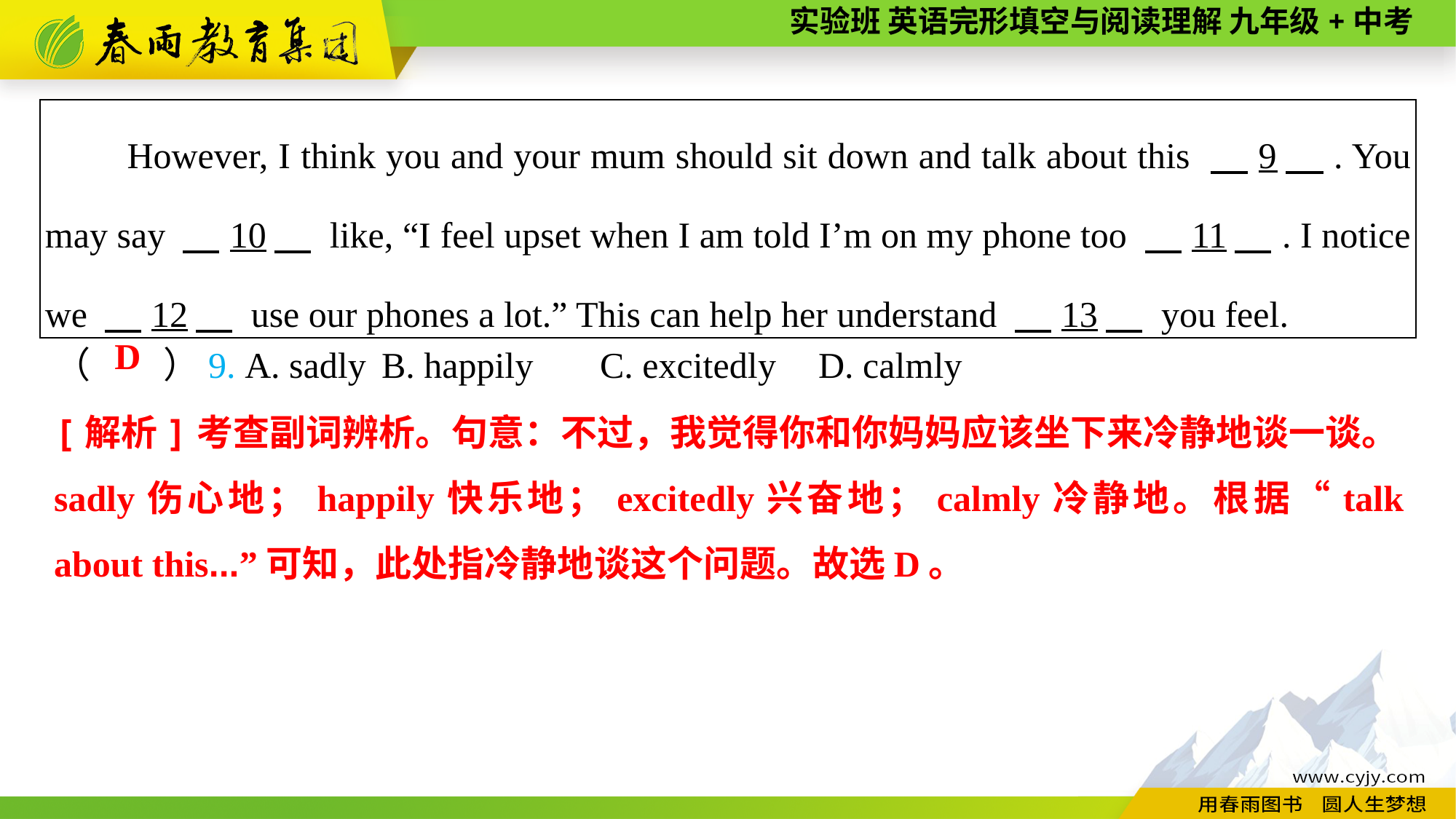

| However, I think you and your mum should sit down and talk about this 　9　. You may say 　10　 like, “I feel upset when I am told I’m on my phone too 　11　. I notice we 　12　 use our phones a lot.” This can help her understand 　13　 you feel. |
| --- |
（　　）9. A. sadly	B. happily	C. excitedly	D. calmly
D
[解析]考查副词辨析。句意：不过，我觉得你和你妈妈应该坐下来冷静地谈一谈。sadly伤心地；happily快乐地；excitedly兴奋地；calmly冷静地。根据“talk about this...”可知，此处指冷静地谈这个问题。故选D。